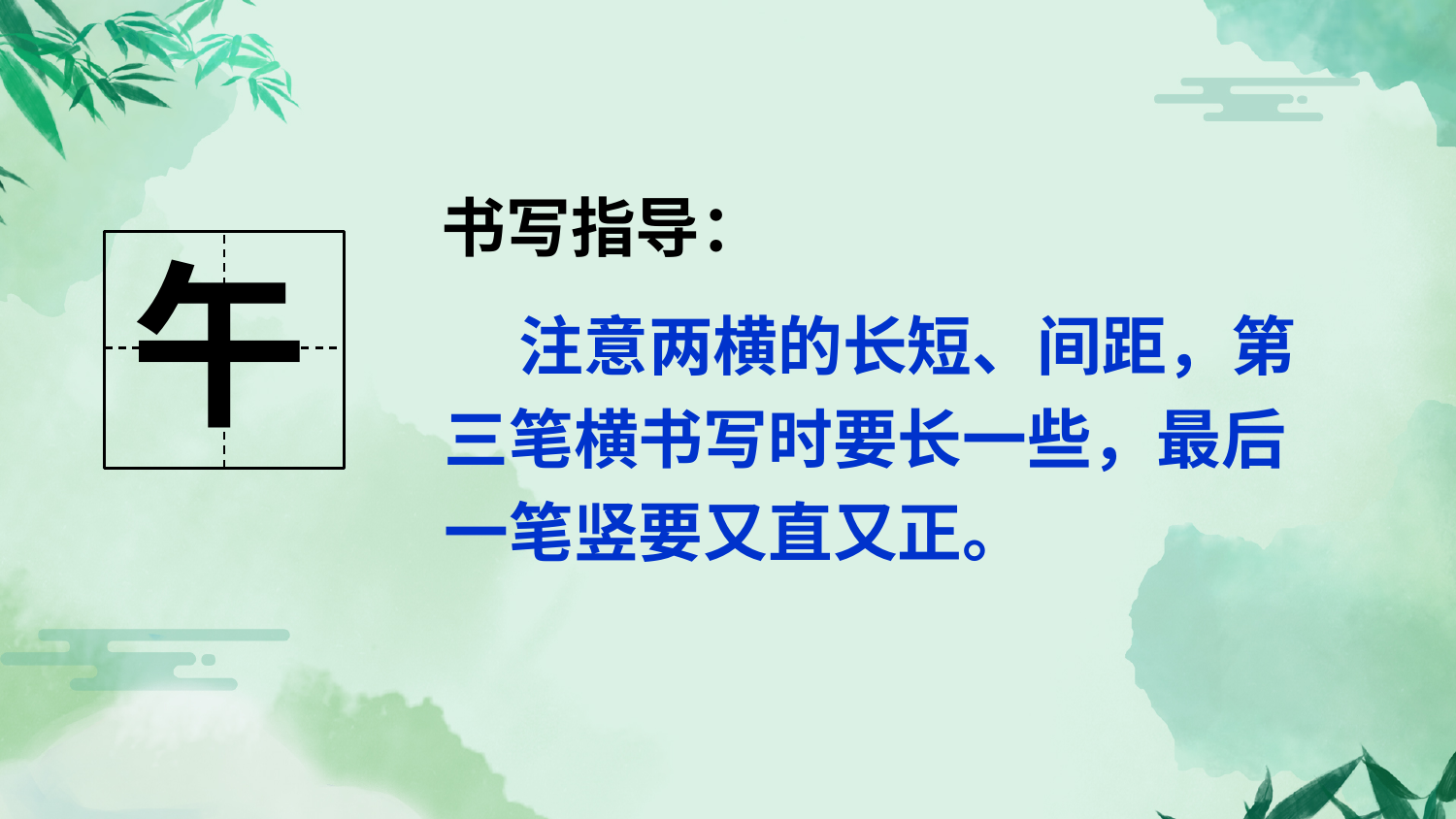

书写指导：
午

    注意两横的长短、间距，第三笔横书写时要长一些，最后一笔竖要又直又正。